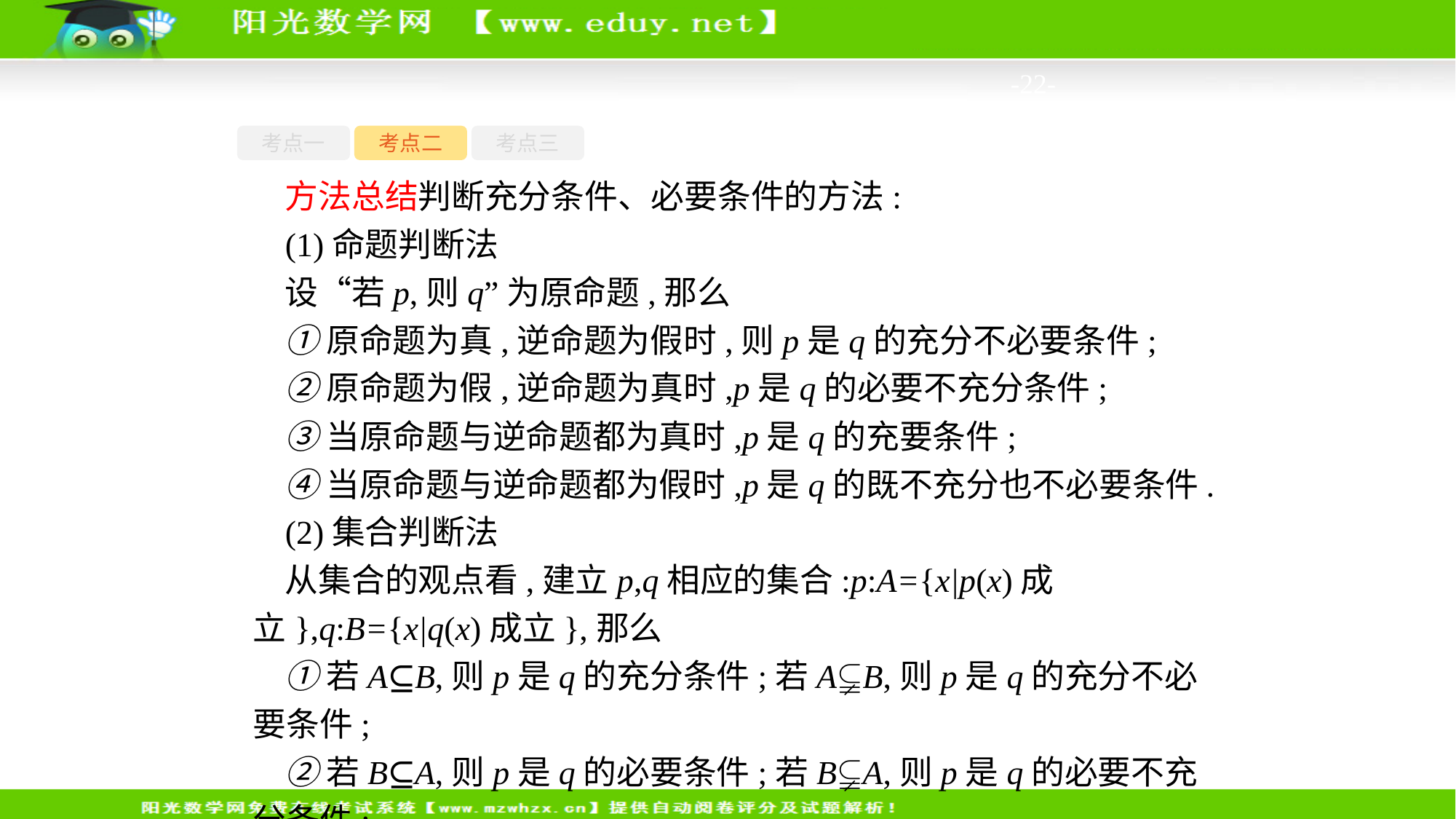

-22-
考点一
考点二
考点三
方法总结判断充分条件、必要条件的方法:
(1)命题判断法
设“若p,则q”为原命题,那么
①原命题为真,逆命题为假时,则p是q的充分不必要条件;
②原命题为假,逆命题为真时,p是q的必要不充分条件;
③当原命题与逆命题都为真时,p是q的充要条件;
④当原命题与逆命题都为假时,p是q的既不充分也不必要条件.
(2)集合判断法
从集合的观点看,建立p,q相应的集合:p:A={x|p(x)成立},q:B={x|q(x)成立},那么
①若A⊆B,则p是q的充分条件;若A⫋B,则p是q的充分不必要条件;
②若B⊆A,则p是q的必要条件;若B⫋A,则p是q的必要不充分条件;
③若A⊆B,且B⊆A,即A=B,则p是q的充要条件.